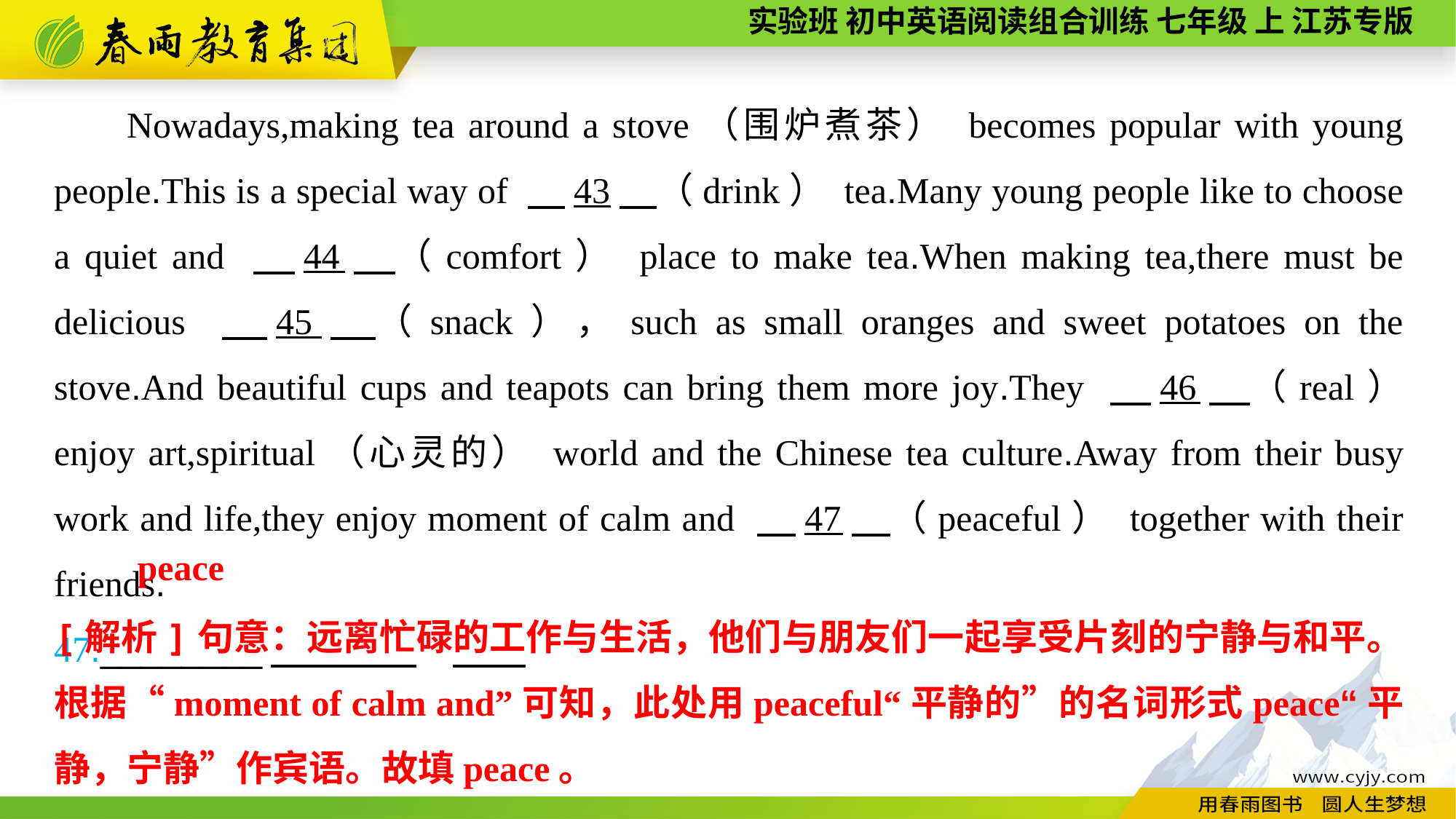

Nowadays,making tea around a stove（围炉煮茶） becomes popular with young people.This is a special way of 　43　（drink） tea.Many young people like to choose a quiet and 　44　（comfort） place to make tea.When making tea,there must be delicious 　45　（snack），such as small oranges and sweet potatoes on the stove.And beautiful cups and teapots can bring them more joy.They 　46　（real） enjoy art,spiritual（心灵的） world and the Chinese tea culture.Away from their busy work and life,they enjoy moment of calm and 　47　（peaceful） together with their friends.
47.________
peace
[解析]句意：远离忙碌的工作与生活，他们与朋友们一起享受片刻的宁静与和平。根据“moment of calm and”可知，此处用peaceful“平静的”的名词形式peace“平静，宁静”作宾语。故填peace。